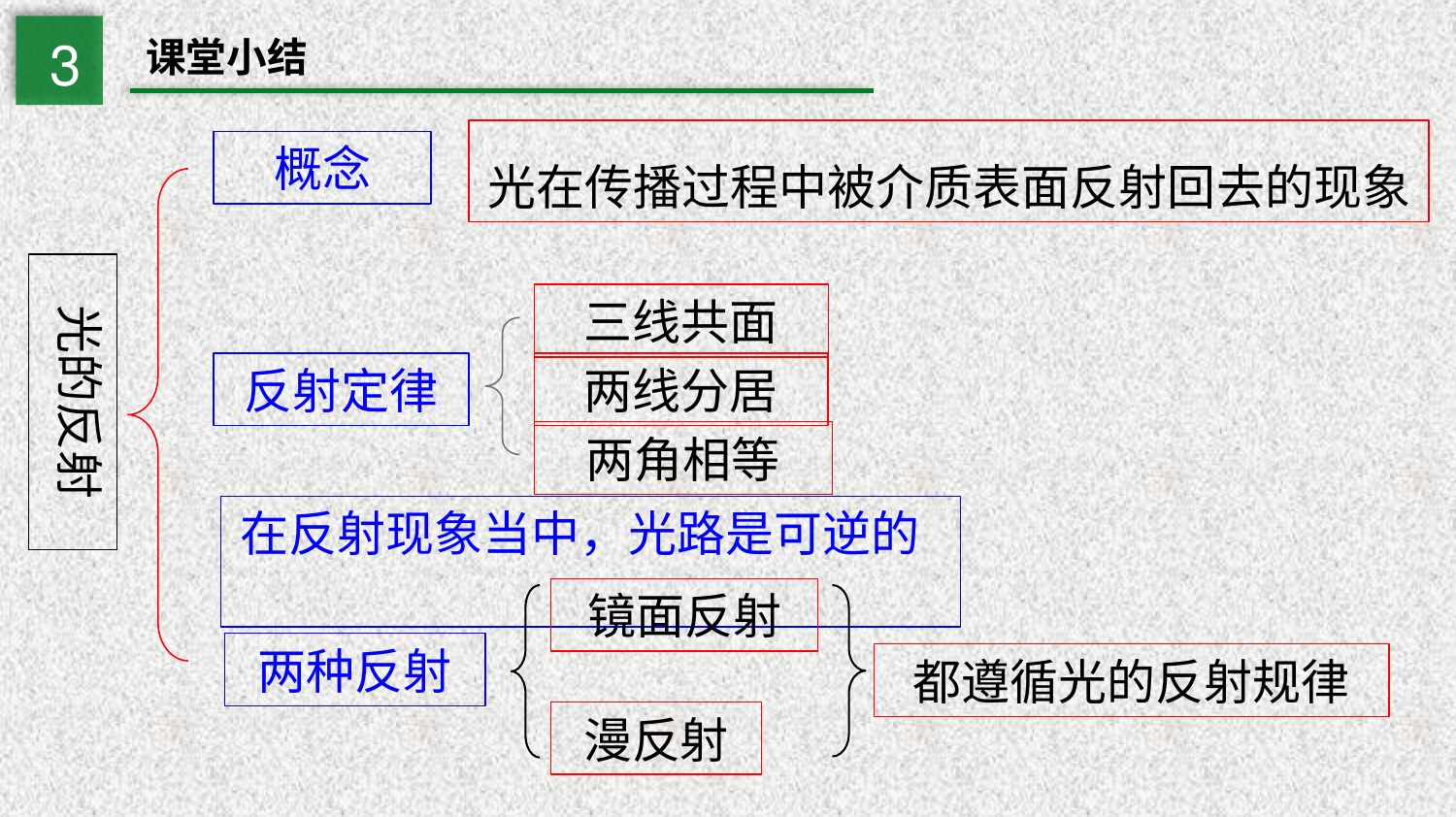

3
课堂小结
光在传播过程中被介质表面反射回去的现象
概念

光的反射
三线共面
两线分居
两角相等

反射定律
在反射现象当中，光路是可逆的
镜面反射

漫反射

都遵循光的反射规律
两种反射